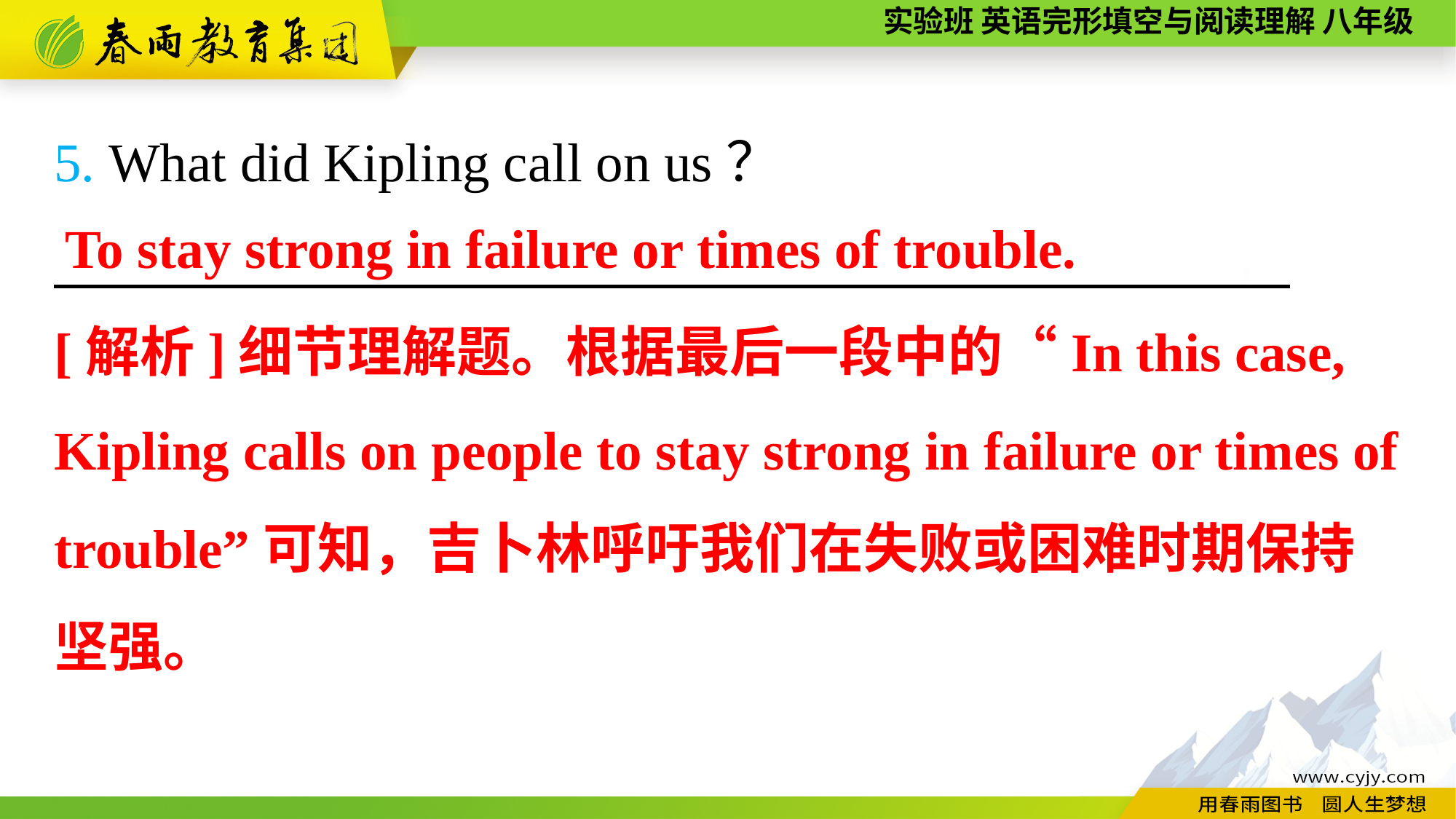

5. What did Kipling call on us？
　　　　　　                                                                      ，
To stay strong in failure or times of trouble.
[解析]细节理解题。根据最后一段中的“In this case, Kipling calls on people to stay strong in failure or times of trouble”可知，吉卜林呼吁我们在失败或困难时期保持
坚强。